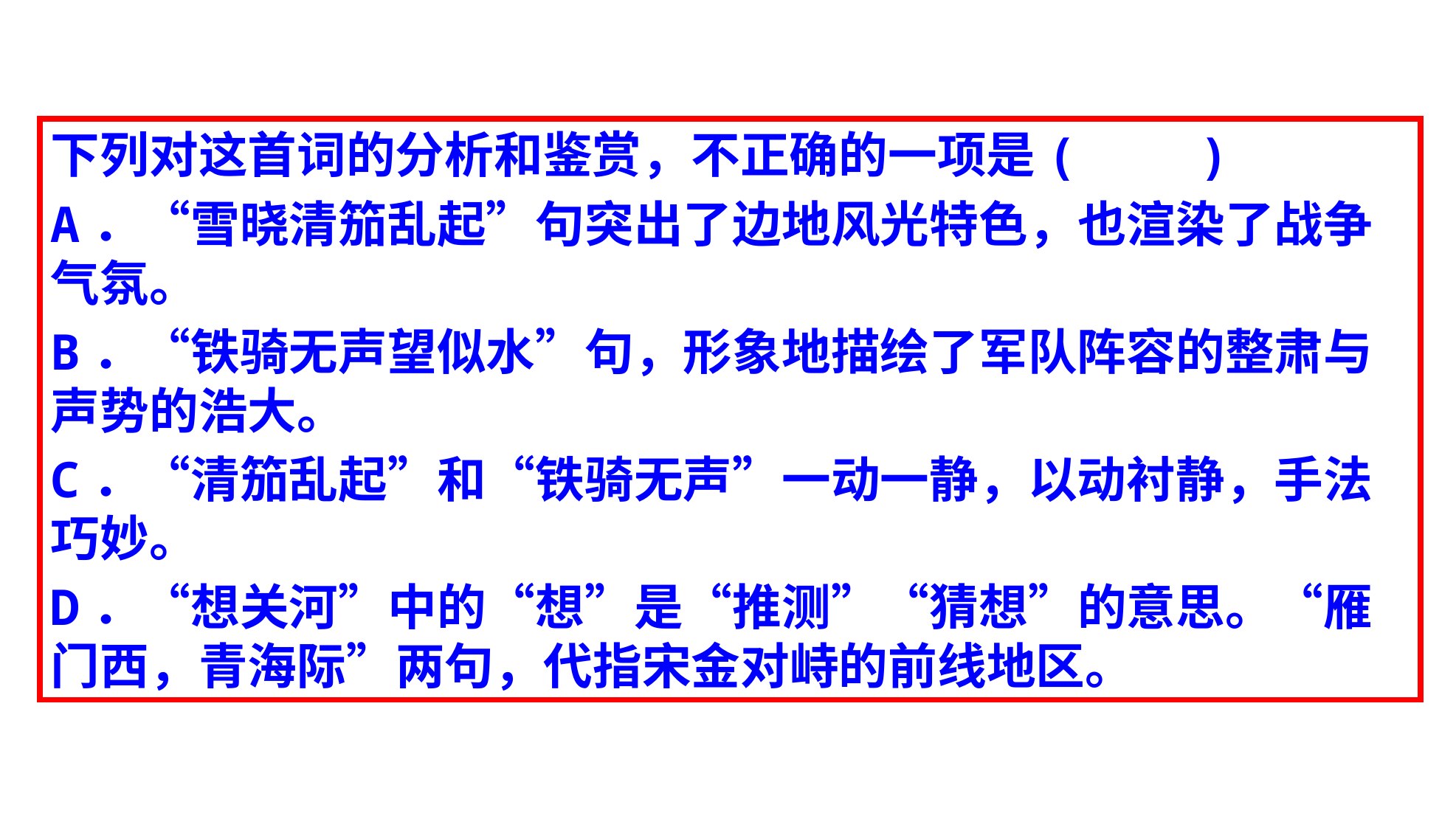

下列对这首词的分析和鉴赏，不正确的一项是(　　)
A．“雪晓清笳乱起”句突出了边地风光特色，也渲染了战争气氛。
B．“铁骑无声望似水”句，形象地描绘了军队阵容的整肃与声势的浩大。
C．“清笳乱起”和“铁骑无声”一动一静，以动衬静，手法巧妙。
D．“想关河”中的“想”是“推测”“猜想”的意思。“雁门西，青海际”两句，代指宋金对峙的前线地区。